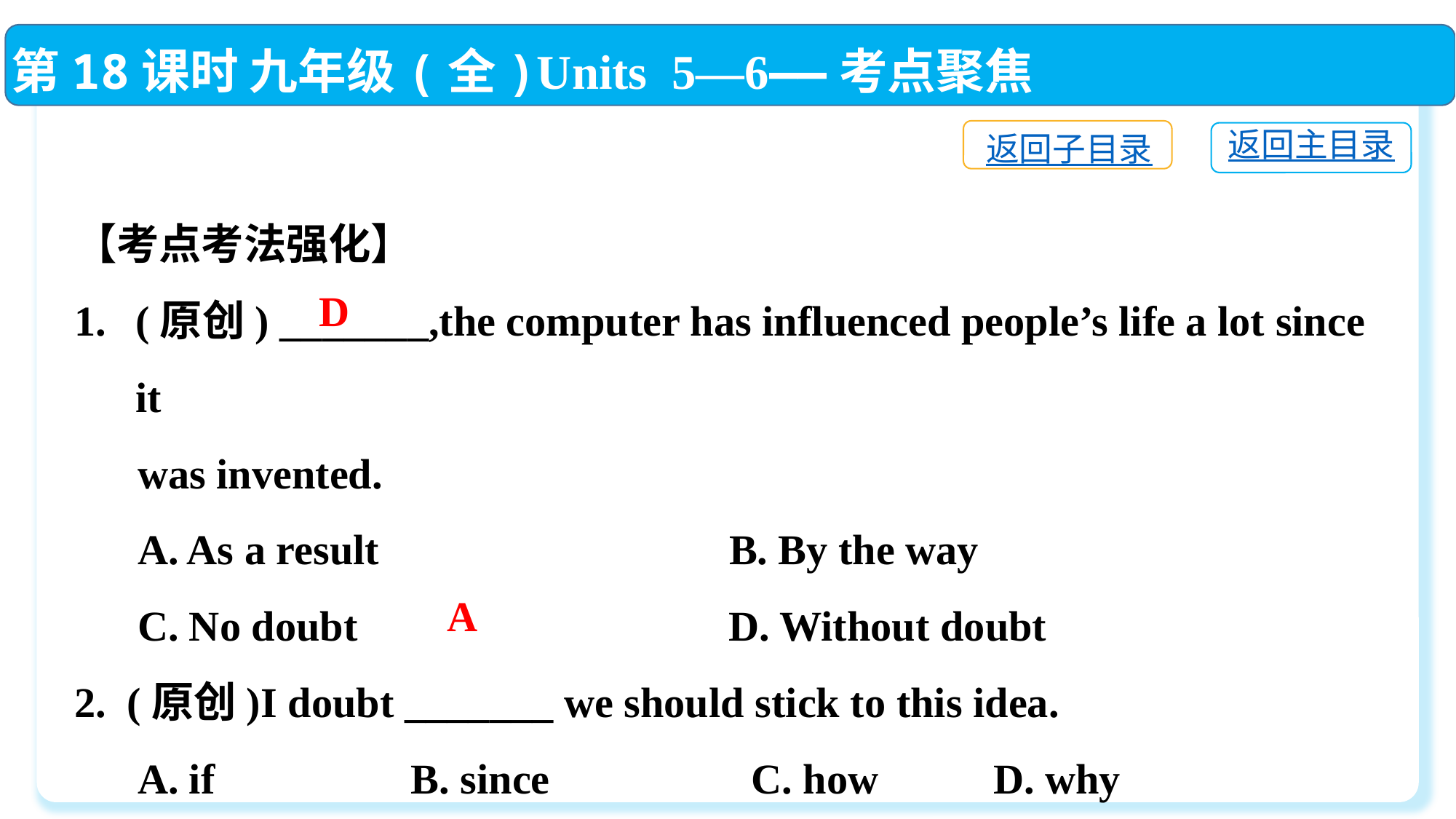

第18课时 九年级(全)Units  5—6——考点聚焦

返回子目录
返回主目录
【考点考法强化】
(原创) _______,the computer has influenced people’s life a lot since it
      was invented.
      A. As a result　　　　　　	B. By the way
      C. No doubt	                               D. Without doubt
2.  (原创)I doubt _______ we should stick to this idea.
      A. if　　　     B. since　　          C. how　　 D. why

D
A